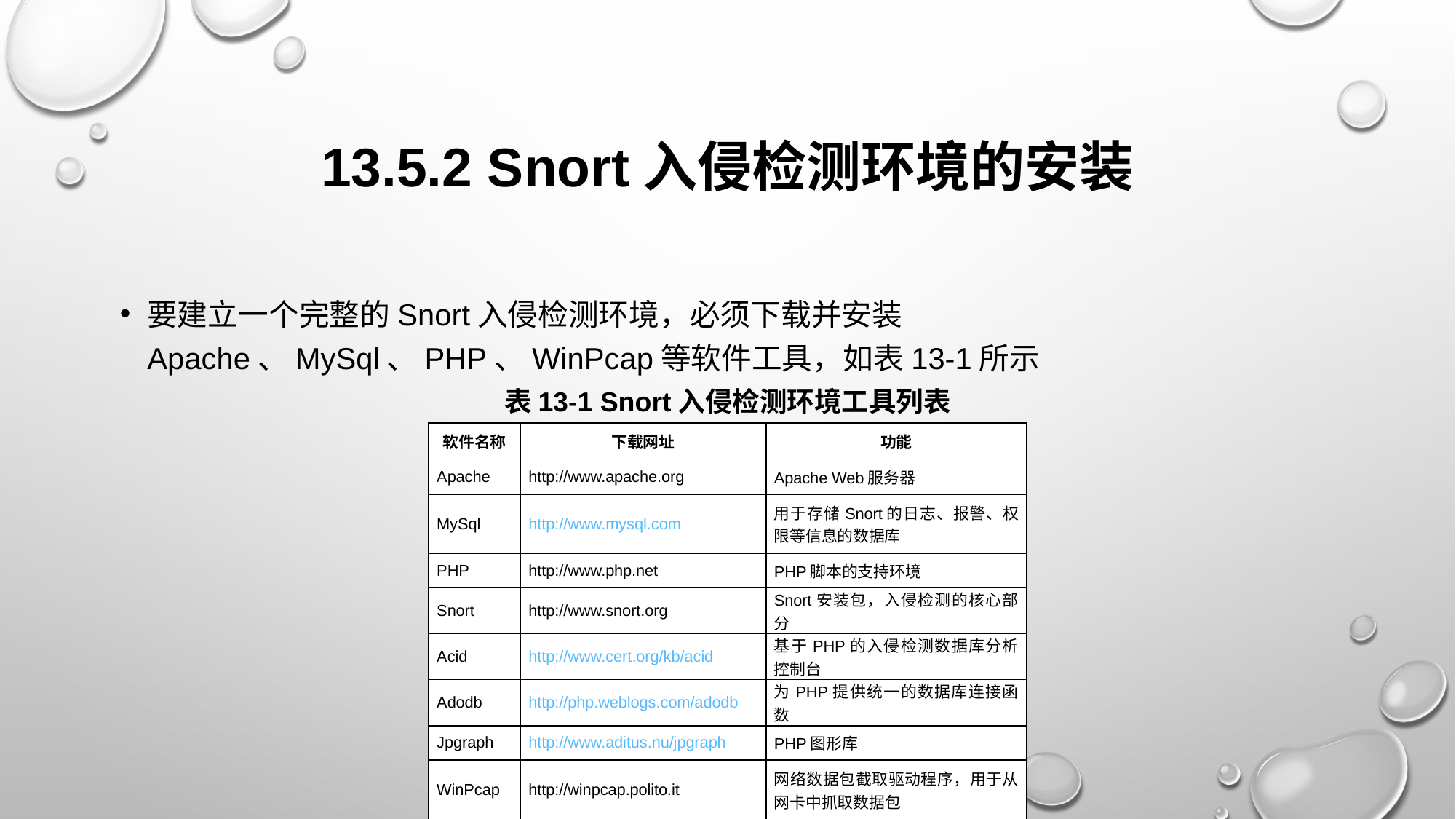

# 13.5.2 Snort入侵检测环境的安装
要建立一个完整的Snort入侵检测环境，必须下载并安装Apache、MySql、PHP、WinPcap等软件工具，如表13-1所示
表13-1 Snort入侵检测环境工具列表
| 软件名称 | 下载网址 | 功能 |
| --- | --- | --- |
| Apache | http://www.apache.org | Apache Web服务器 |
| MySql | http://www.mysql.com | 用于存储Snort的日志、报警、权限等信息的数据库 |
| PHP | http://www.php.net | PHP脚本的支持环境 |
| Snort | http://www.snort.org | Snort安装包，入侵检测的核心部分 |
| Acid | http://www.cert.org/kb/acid | 基于PHP的入侵检测数据库分析控制台 |
| Adodb | http://php.weblogs.com/adodb | 为PHP提供统一的数据库连接函数 |
| Jpgraph | http://www.aditus.nu/jpgraph | PHP图形库 |
| WinPcap | http://winpcap.polito.it | 网络数据包截取驱动程序，用于从网卡中抓取数据包 |